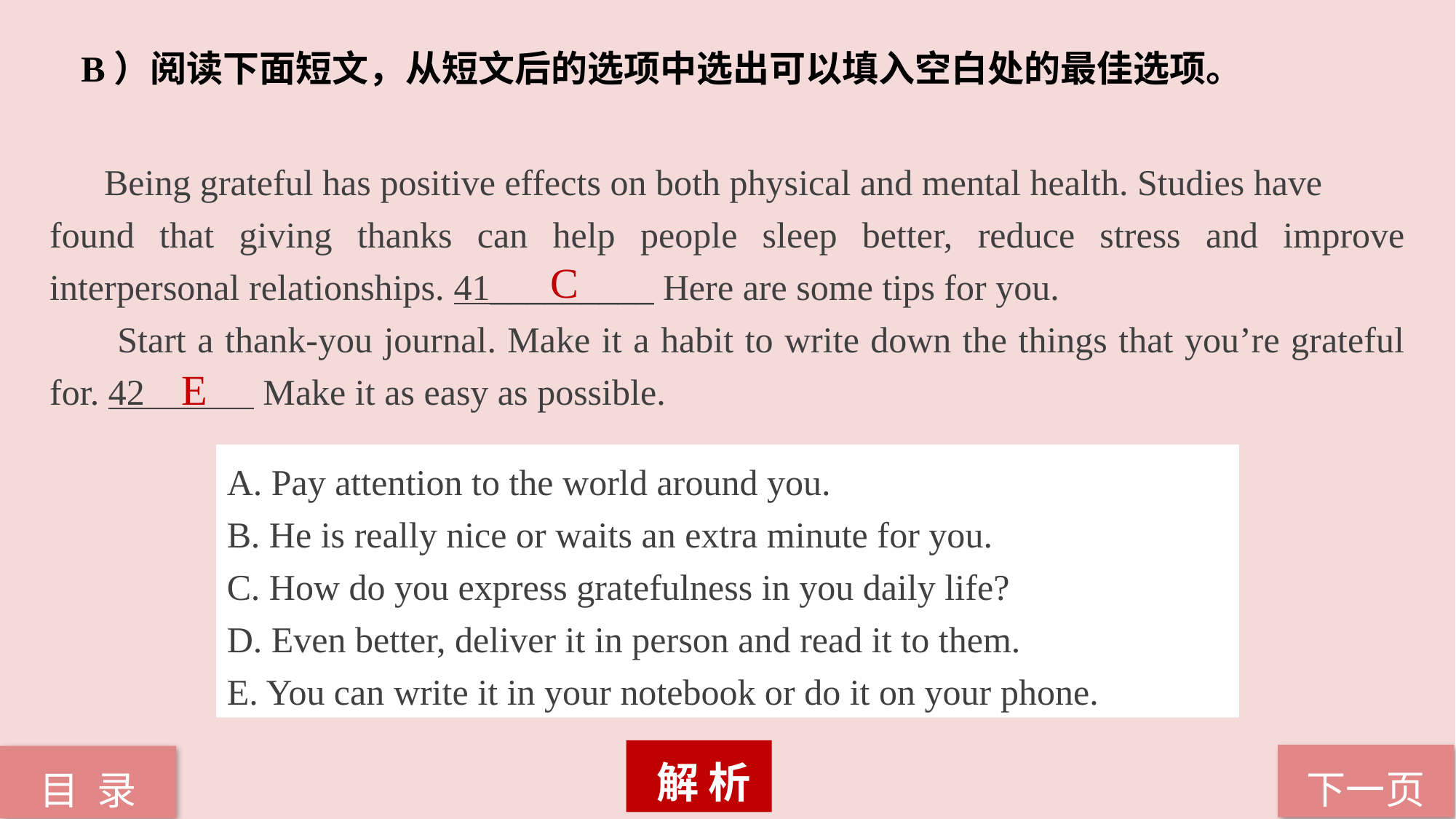

B）阅读下面短文，从短文后的选项中选出可以填入空白处的最佳选项。
      Being grateful has positive effects on both physical and mental health. Studies have
found that giving thanks can help people sleep better, reduce stress and improve interpersonal relationships. 41_________ Here are some tips for you.
      Start a thank-you journal. Make it a habit to write down the things that you’re grateful for. 42             Make it as easy as possible.
C
E
A. Pay attention to the world around you.
B. He is really nice or waits an extra minute for you.
C. How do you express gratefulness in you daily life?
D. Even better, deliver it in person and read it to them.
E. You can write it in your notebook or do it on your phone.
 解 析